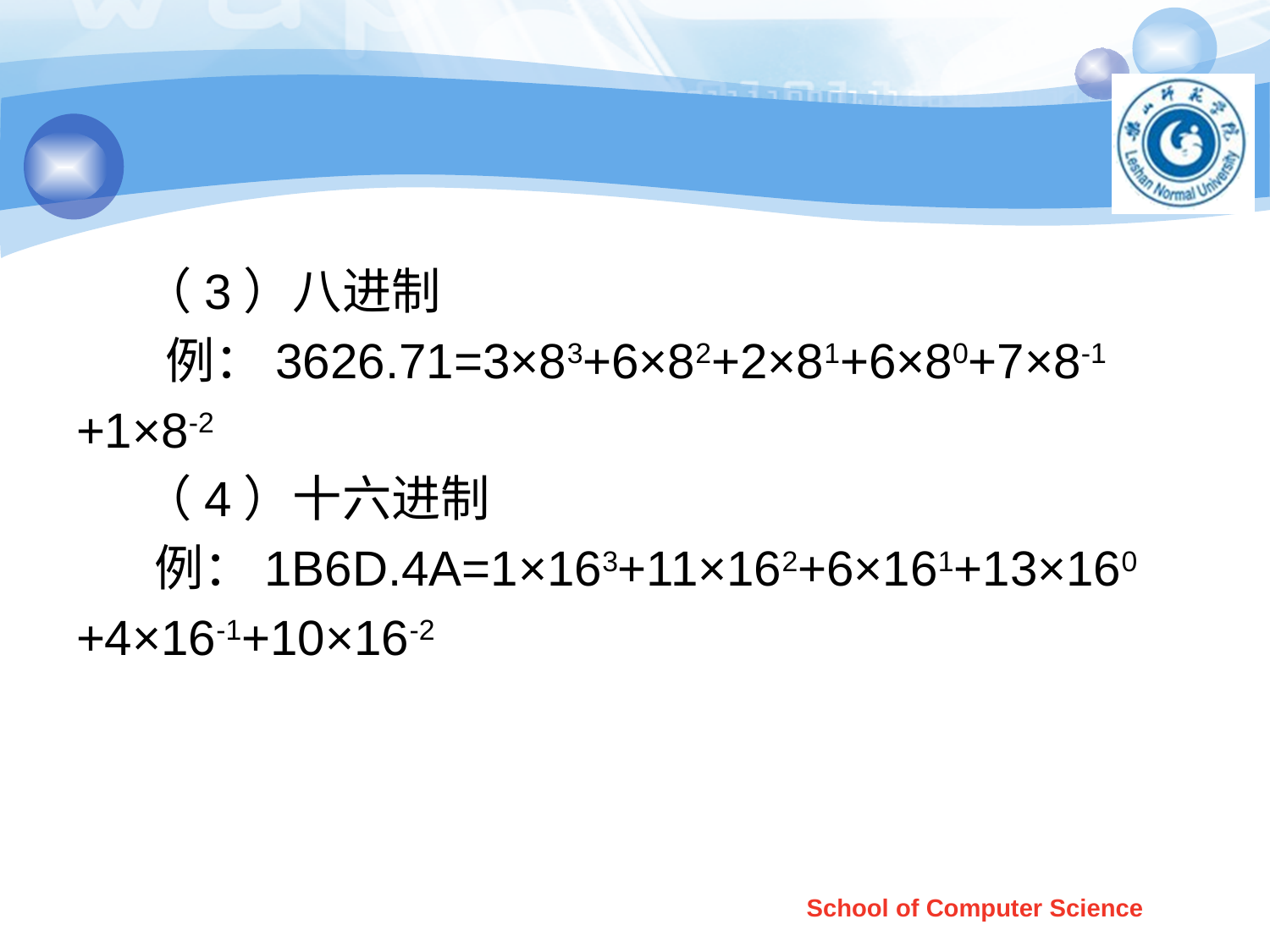

#
     （3）八进制
       例：3626.71=3×83+6×82+2×81+6×80+7×8-1
+1×8-2
     （4）十六进制
      例：1B6D.4A=1×163+11×162+6×161+13×160
+4×16-1+10×16-2

School of Computer Science